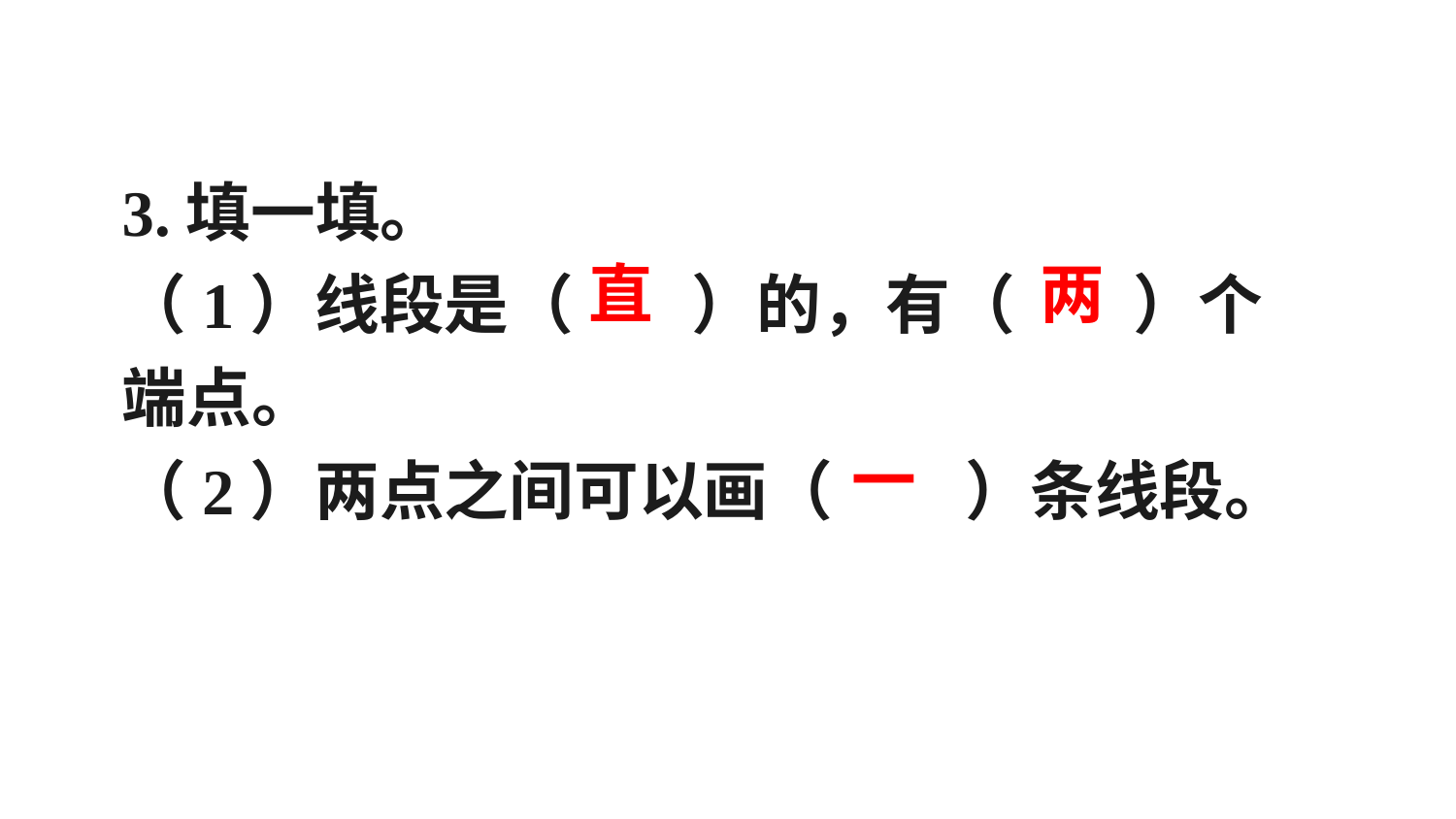

3.填一填。
（1）线段是（        ）的，有（        ）个端点。
（2）两点之间可以画（         ）条线段。
直
两
一